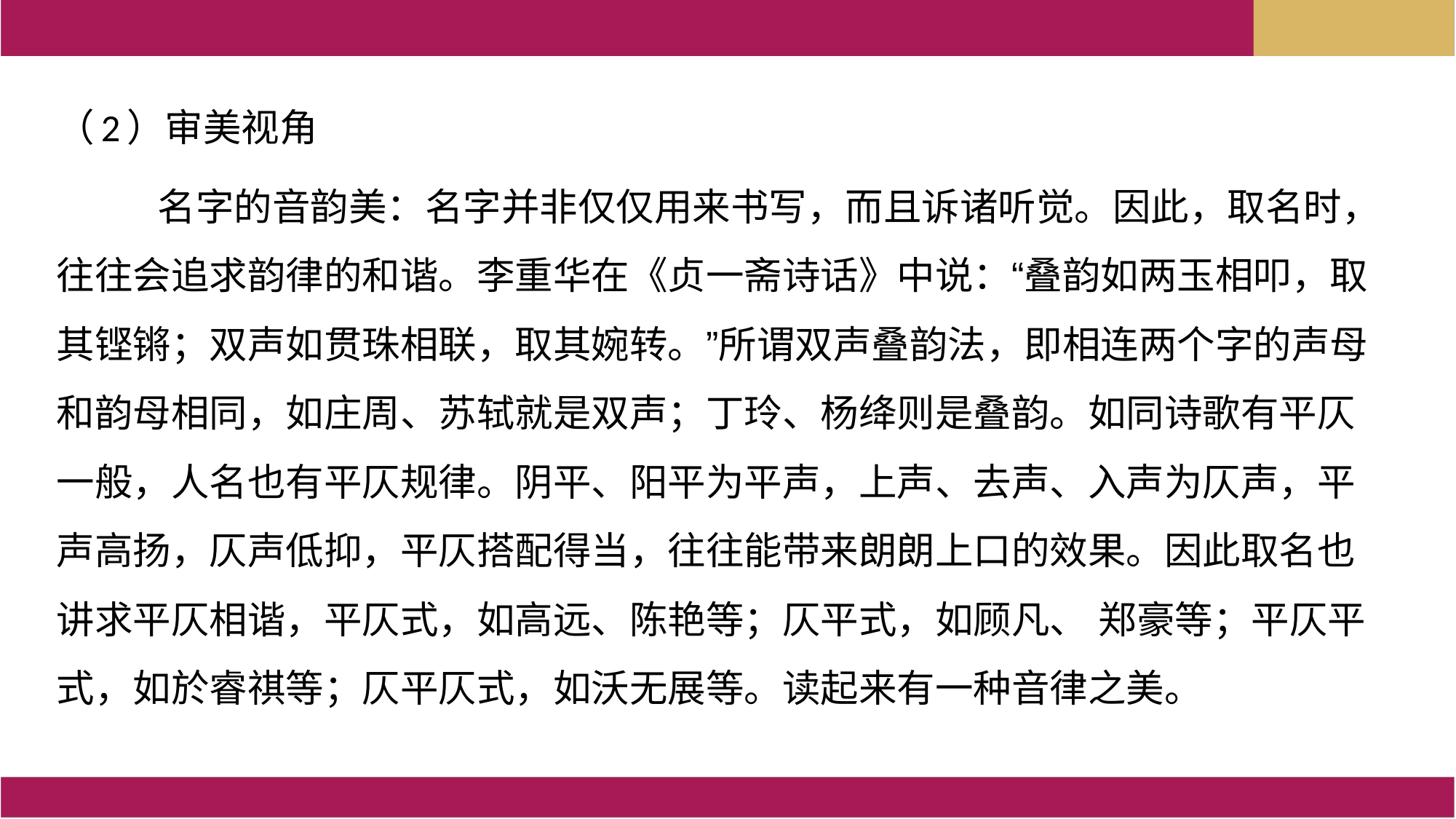

（2）审美视角
         名字的音韵美：名字并非仅仅用来书写，而且诉诸听觉。因此，取名时，往往会追求韵律的和谐。李重华在《贞一斋诗话》中说：“叠韵如两玉相叩，取其铿锵；双声如贯珠相联，取其婉转。”所谓双声叠韵法，即相连两个字的声母和韵母相同，如庄周、苏轼就是双声；丁玲、杨绛则是叠韵。如同诗歌有平仄一般，人名也有平仄规律。阴平、阳平为平声，上声、去声、入声为仄声，平声高扬，仄声低抑，平仄搭配得当，往往能带来朗朗上口的效果。因此取名也讲求平仄相谐，平仄式，如高远、陈艳等；仄平式，如顾凡、 郑豪等；平仄平式，如於睿祺等；仄平仄式，如沃无展等。读起来有一种音律之美。